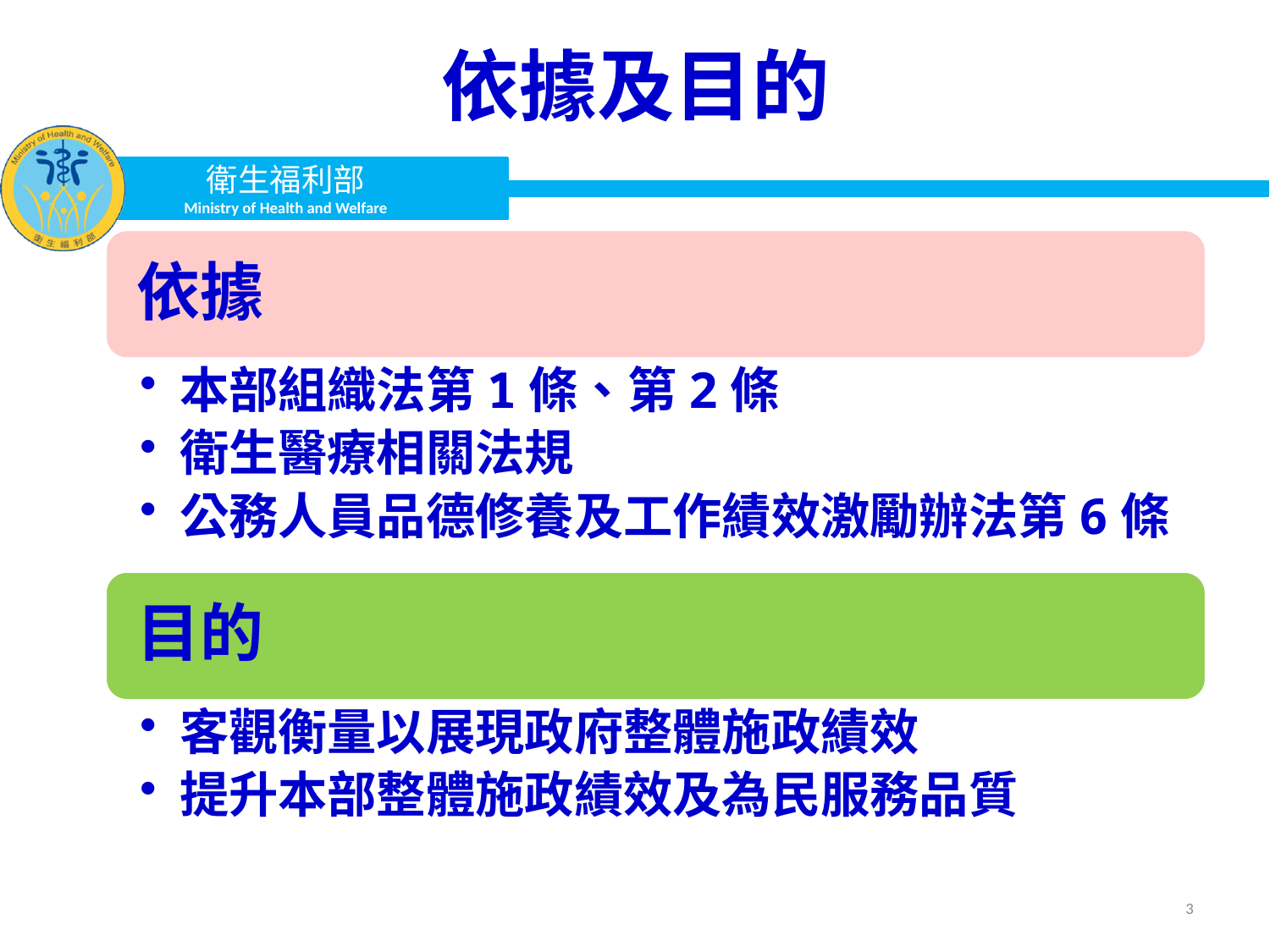

# 依據及目的
依據
本部組織法第1條、第2條
衛生醫療相關法規
公務人員品德修養及工作績效激勵辦法第6條
目的
客觀衡量以展現政府整體施政績效
提升本部整體施政績效及為民服務品質
3